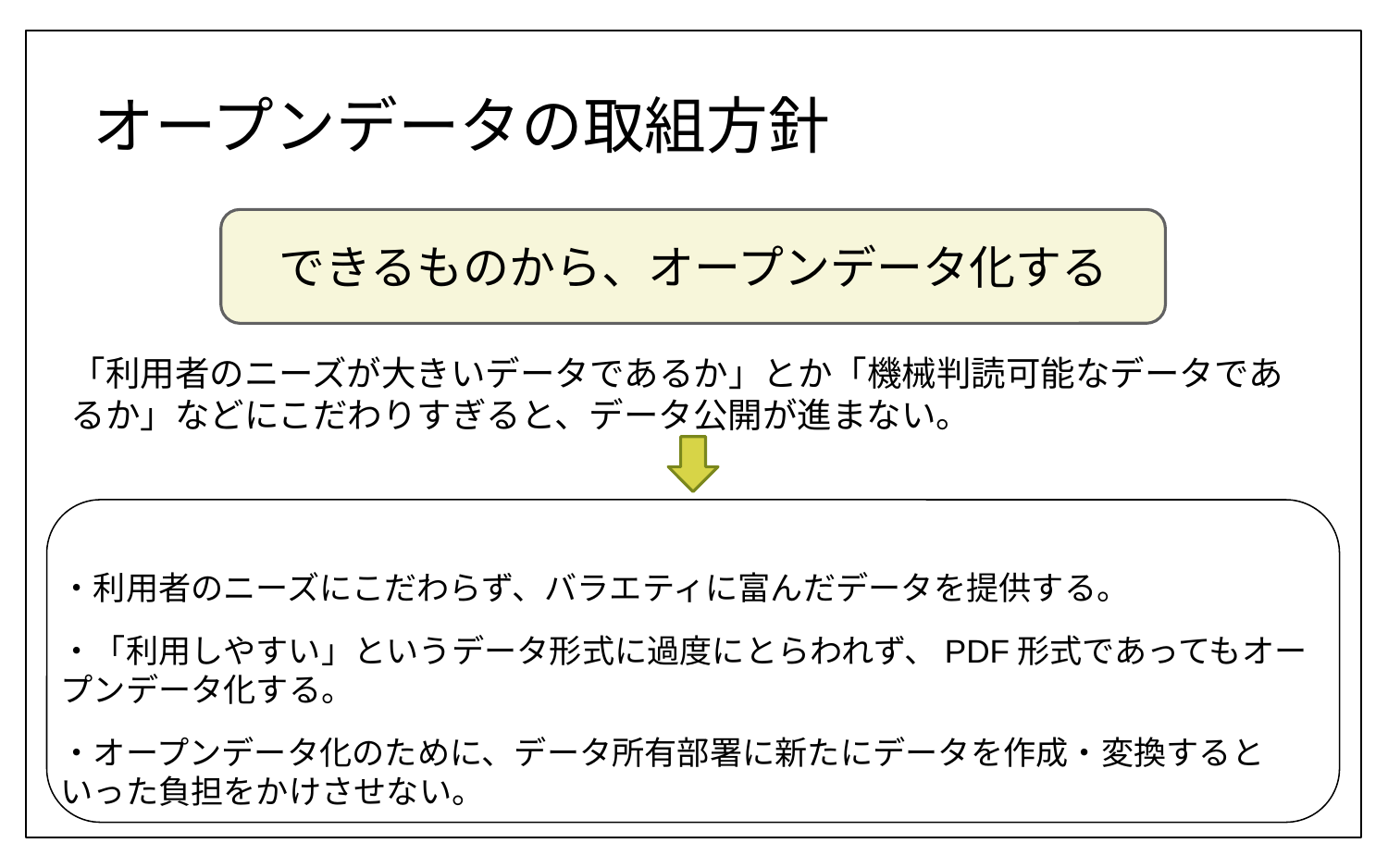

# オープンデータの取組方針
できるものから、オープンデータ化する
「利用者のニーズが大きいデータであるか」とか「機械判読可能なデータであるか」などにこだわりすぎると、データ公開が進まない。

・利用者のニーズにこだわらず、バラエティに富んだデータを提供する。

・「利用しやすい」というデータ形式に過度にとらわれず、PDF形式であってもオープンデータ化する。

・オープンデータ化のために、データ所有部署に新たにデータを作成・変換するといった負担をかけさせない。

4